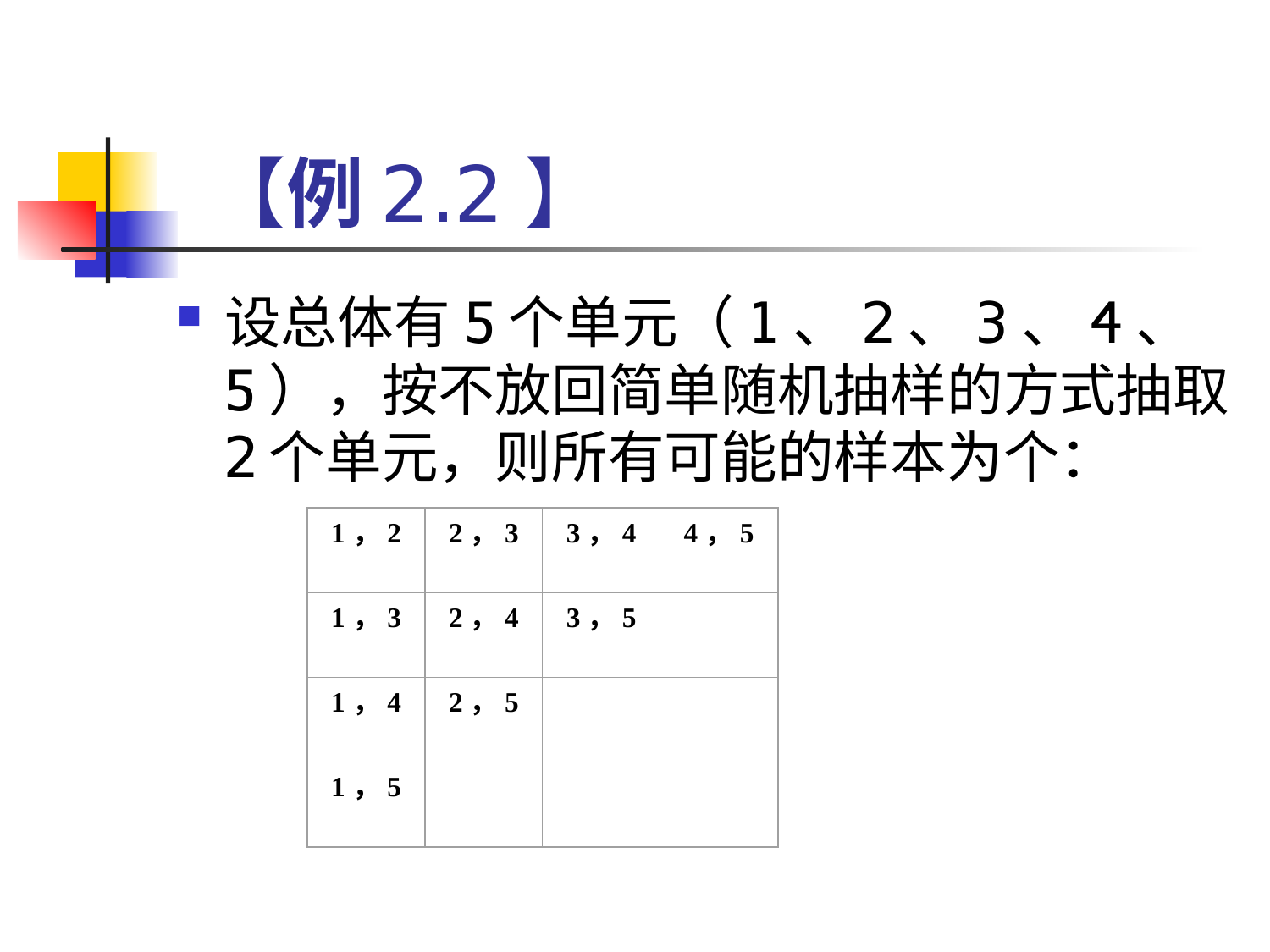

# 【例2.2】
设总体有5个单元（1、2、3、4、5），按不放回简单随机抽样的方式抽取2个单元，则所有可能的样本为个：

1，2

2，3

3，4

4，5

1，3

2，4

3，5

1，4

2，5

1，5